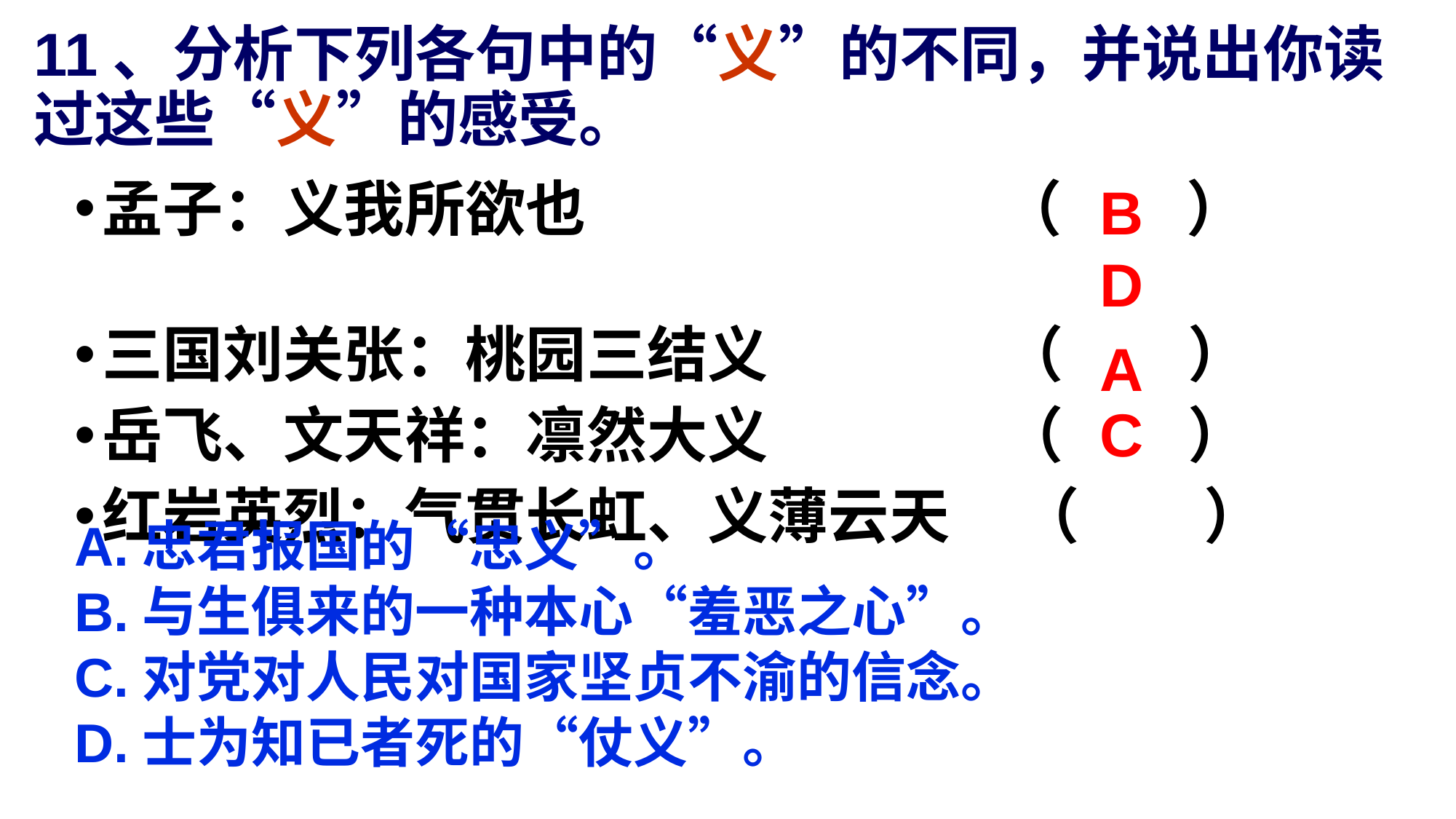

# 11、分析下列各句中的“义”的不同，并说出你读过这些“义”的感受。
 B
孟子：义我所欲也                              （         ）
三国刘关张：桃园三结义                 （         ）
岳飞、文天祥：凛然大义                 （         ）
红岩英烈：气贯长虹、义薄云天     （         ）
 D
 A
 C
A.忠君报国的“忠义”。
B.与生俱来的一种本心“羞恶之心”。
C.对党对人民对国家坚贞不渝的信念。
D.士为知已者死的“仗义”。